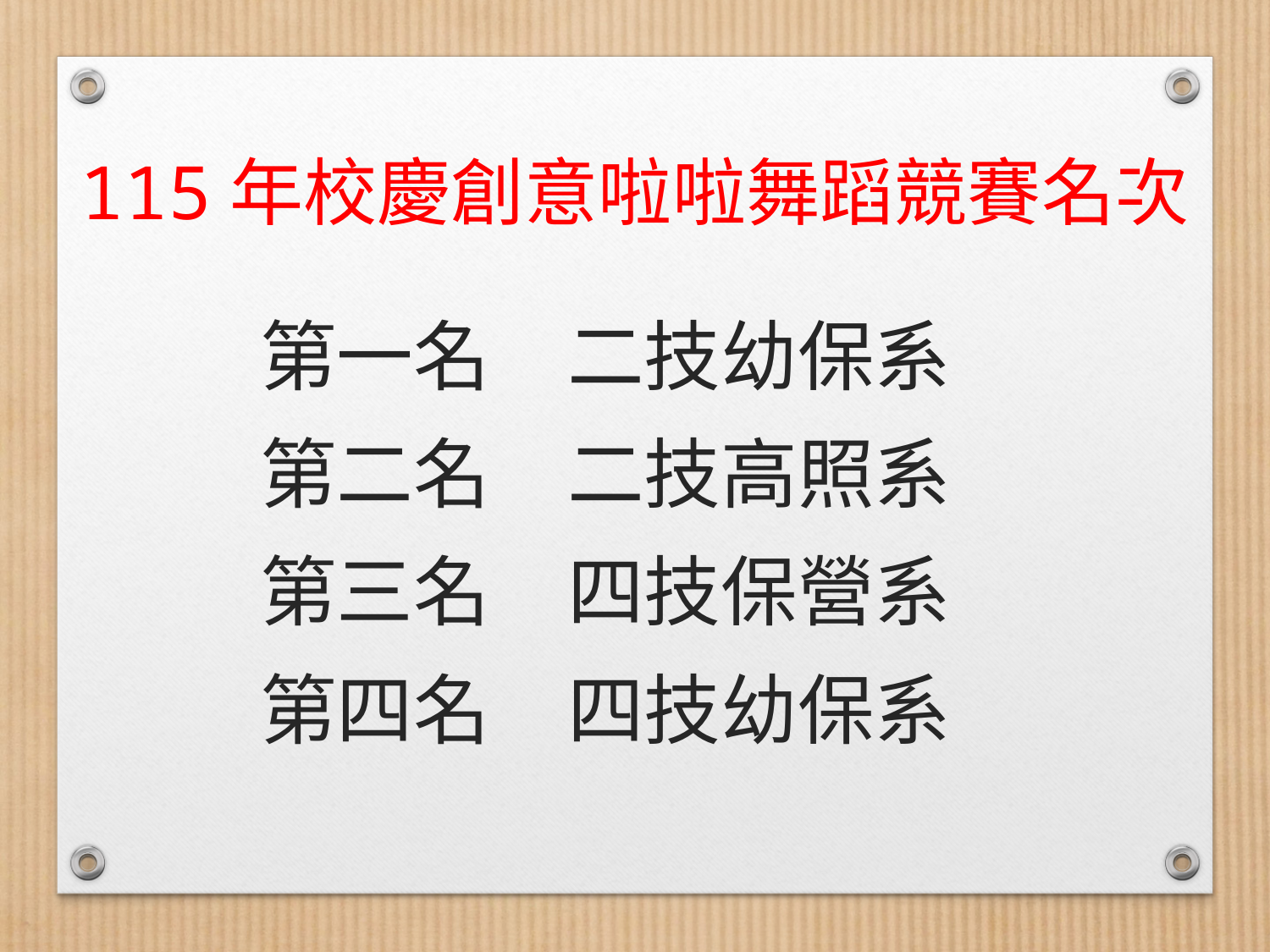

115年校慶創意啦啦舞蹈競賽名次
第一名　二技幼保系
第二名　二技高照系
第三名　四技保營系
第四名　四技幼保系